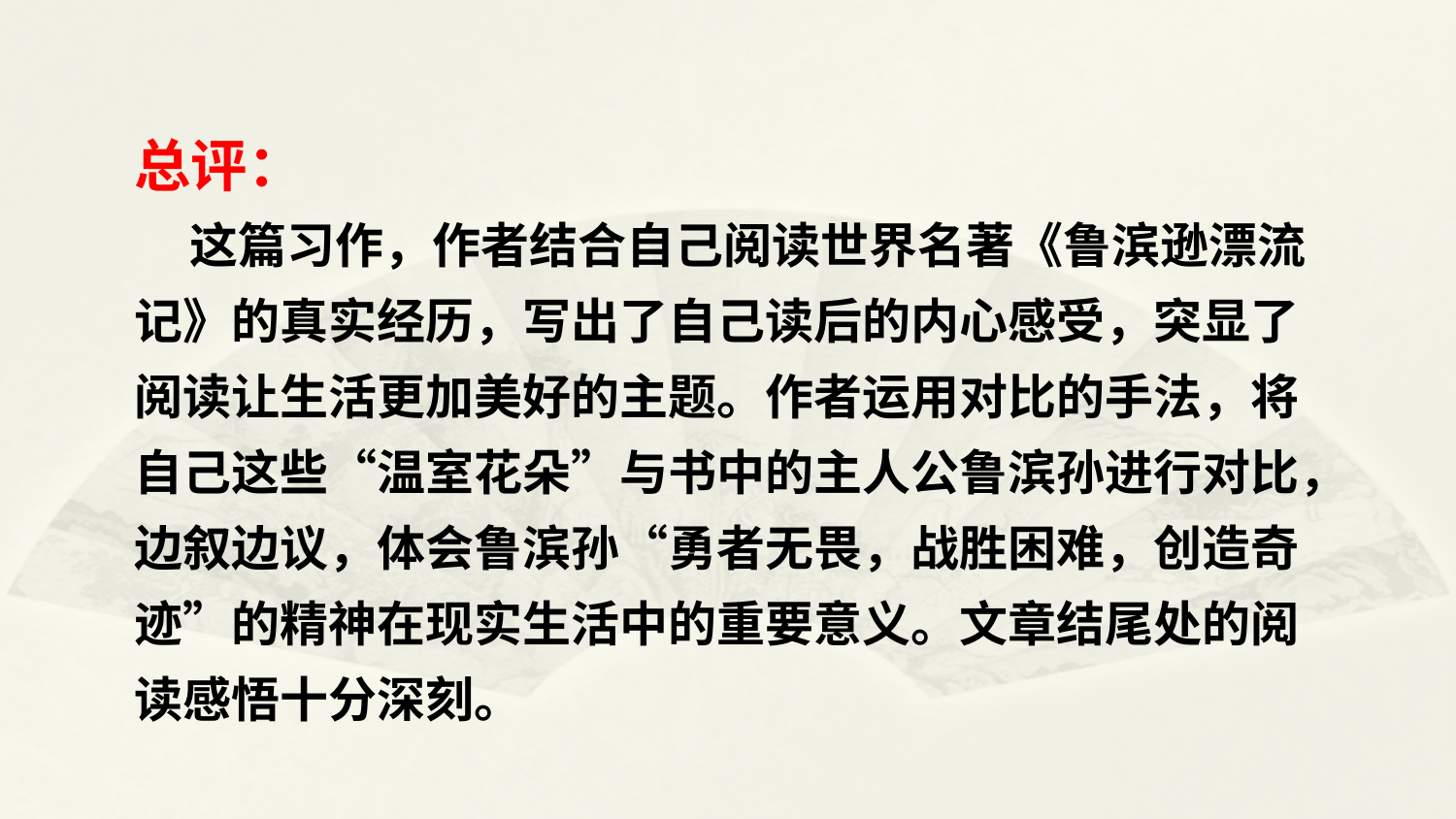

总评：
    这篇习作，作者结合自己阅读世界名著《鲁滨逊漂流记》的真实经历，写出了自己读后的内心感受，突显了阅读让生活更加美好的主题。作者运用对比的手法，将自己这些“温室花朵”与书中的主人公鲁滨孙进行对比，边叙边议，体会鲁滨孙“勇者无畏，战胜困难，创造奇迹”的精神在现实生活中的重要意义。文章结尾处的阅读感悟十分深刻。